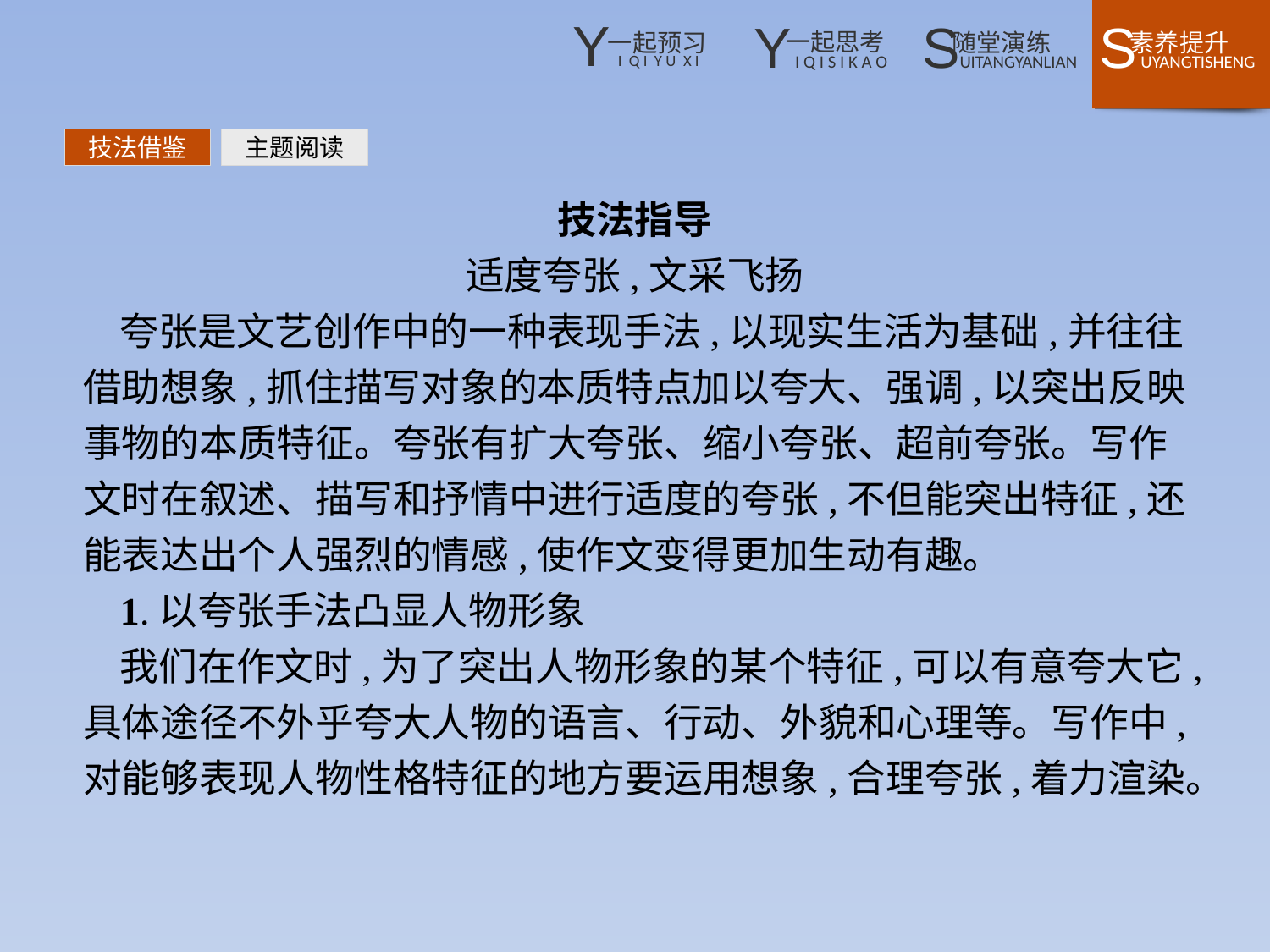

技法借鉴
主题阅读
技法指导
适度夸张,文采飞扬
夸张是文艺创作中的一种表现手法,以现实生活为基础,并往往借助想象,抓住描写对象的本质特点加以夸大、强调,以突出反映事物的本质特征。夸张有扩大夸张、缩小夸张、超前夸张。写作文时在叙述、描写和抒情中进行适度的夸张,不但能突出特征,还能表达出个人强烈的情感,使作文变得更加生动有趣。
1.以夸张手法凸显人物形象
我们在作文时,为了突出人物形象的某个特征,可以有意夸大它,具体途径不外乎夸大人物的语言、行动、外貌和心理等。写作中,对能够表现人物性格特征的地方要运用想象,合理夸张,着力渲染。